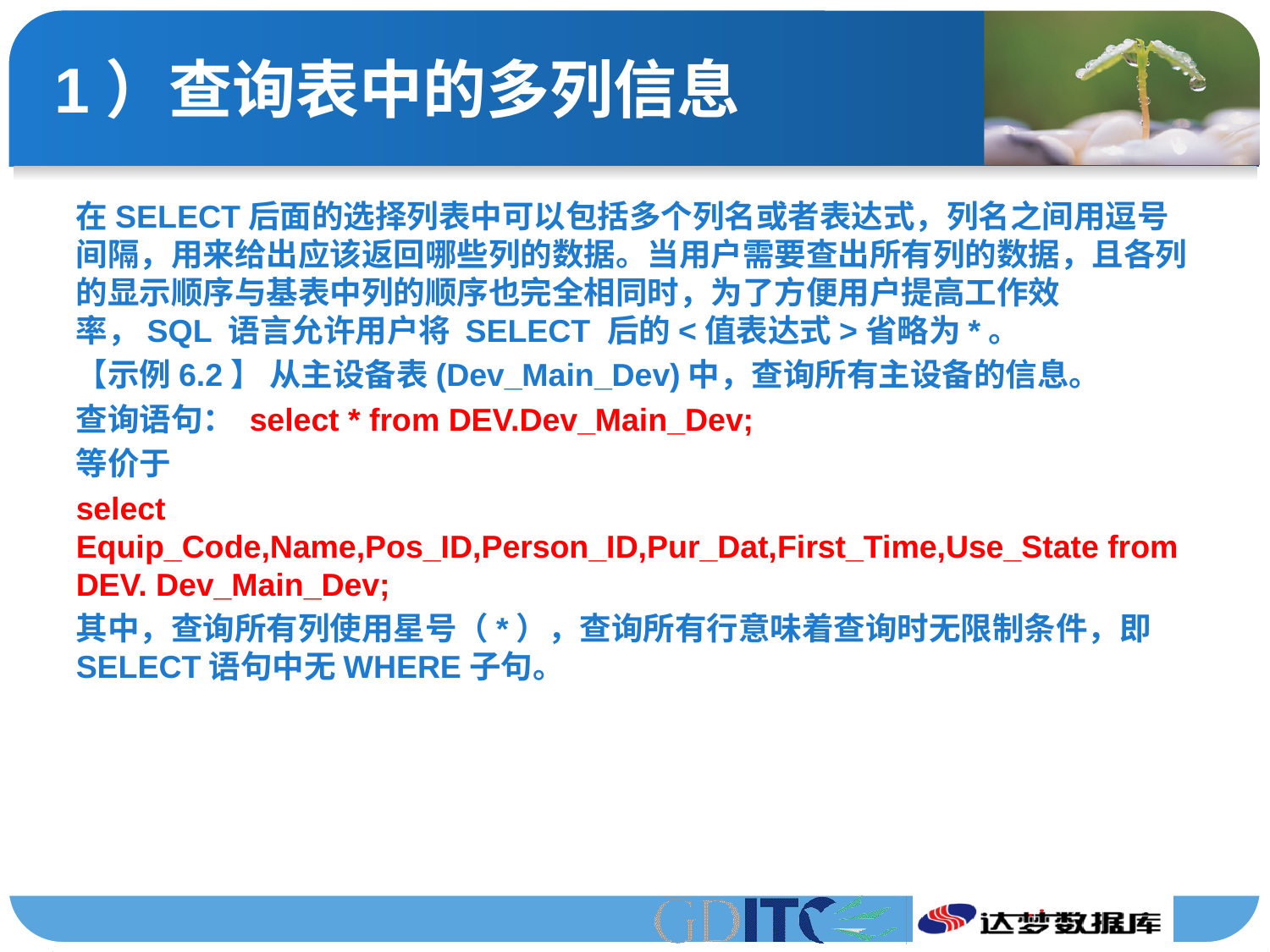

# 1）查询表中的多列信息
在SELECT后面的选择列表中可以包括多个列名或者表达式，列名之间用逗号间隔，用来给出应该返回哪些列的数据。当用户需要查出所有列的数据，且各列的显示顺序与基表中列的顺序也完全相同时，为了方便用户提高工作效率，SQL 语言允许用户将 SELECT 后的<值表达式>省略为*。
【示例6.2】 从主设备表(Dev_Main_Dev)中，查询所有主设备的信息。
查询语句： select * from DEV.Dev_Main_Dev;
等价于
select Equip_Code,Name,Pos_ID,Person_ID,Pur_Dat,First_Time,Use_State from DEV. Dev_Main_Dev;
其中，查询所有列使用星号（*），查询所有行意味着查询时无限制条件，即SELECT语句中无WHERE子句。